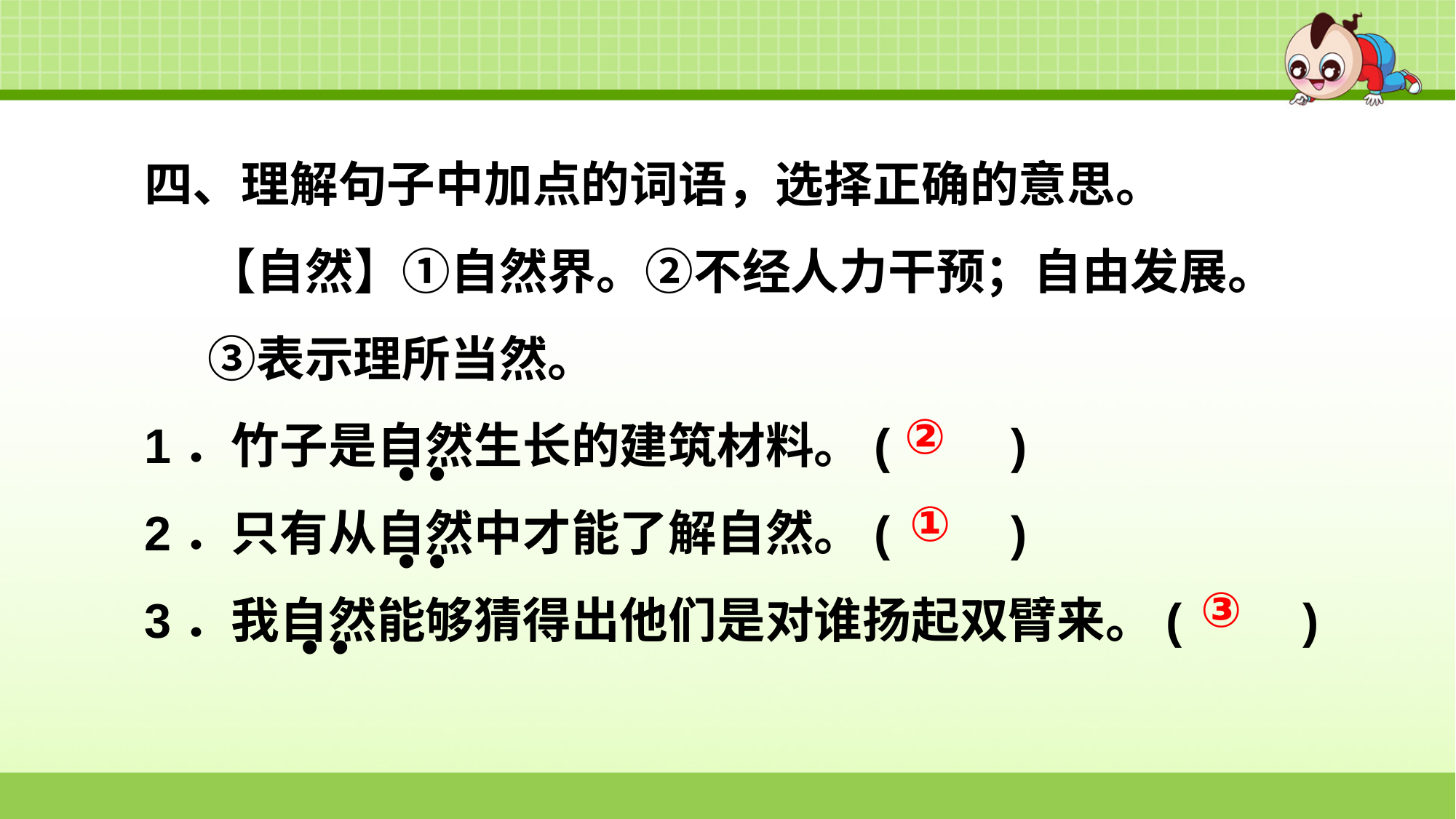

四、理解句子中加点的词语，选择正确的意思。
【自然】①自然界。②不经人力干预；自由发展。③表示理所当然。
1．竹子是自然生长的建筑材料。(　　)
2．只有从自然中才能了解自然。(　　)
3．我自然能够猜得出他们是对谁扬起双臂来。(　　)
②
• •
①
• •
③
• •